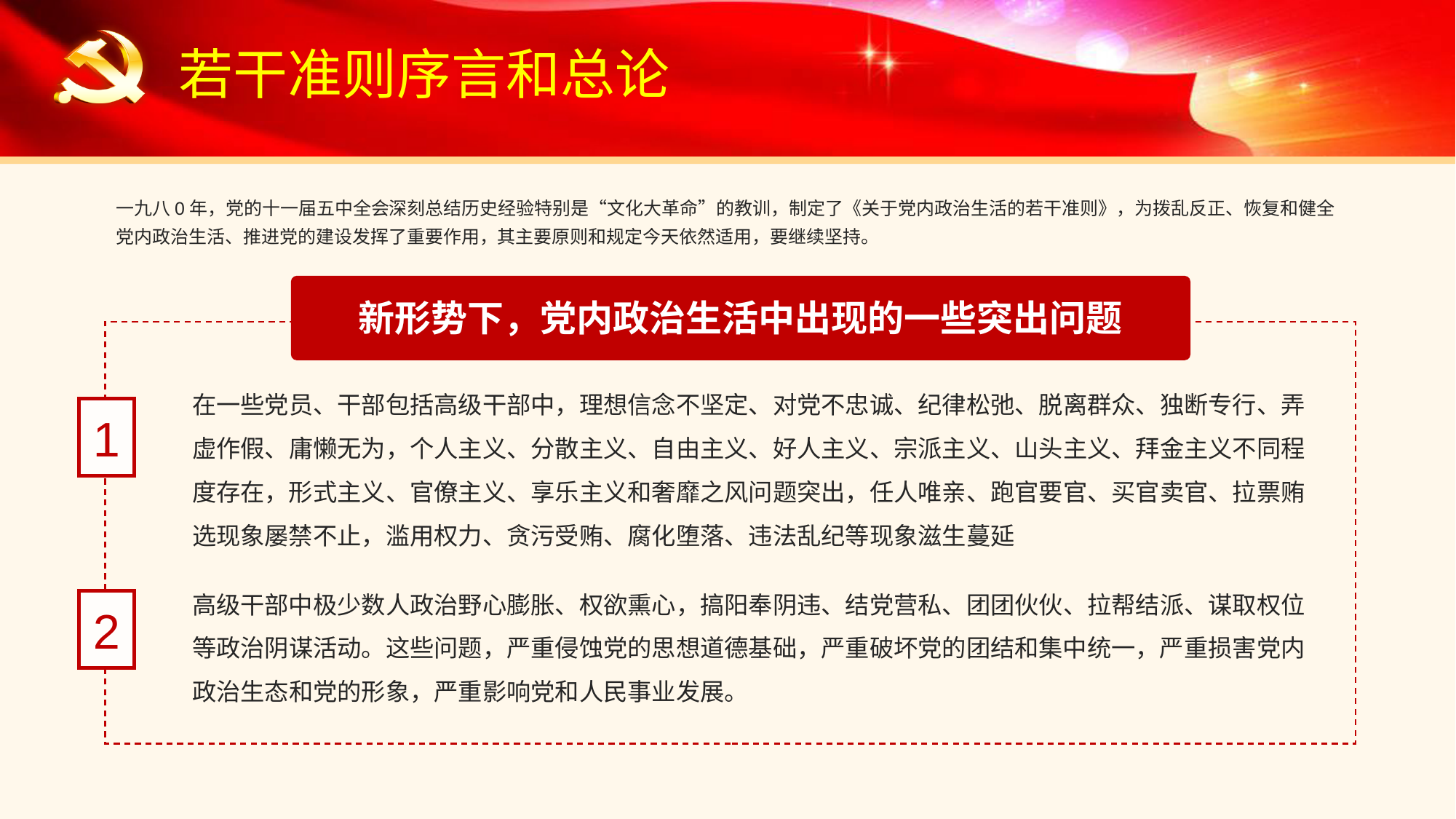

若干准则序言和总论
一九八0年，党的十一届五中全会深刻总结历史经验特别是“文化大革命”的教训，制定了《关于党内政治生活的若干准则》，为拨乱反正、恢复和健全党内政治生活、推进党的建设发挥了重要作用，其主要原则和规定今天依然适用，要继续坚持。

新形势下，党内政治生活中出现的一些突出问题

在一些党员、干部包括高级干部中，理想信念不坚定、对党不忠诚、纪律松弛、脱离群众、独断专行、弄虚作假、庸懒无为，个人主义、分散主义、自由主义、好人主义、宗派主义、山头主义、拜金主义不同程度存在，形式主义、官僚主义、享乐主义和奢靡之风问题突出，任人唯亲、跑官要官、买官卖官、拉票贿选现象屡禁不止，滥用权力、贪污受贿、腐化堕落、违法乱纪等现象滋生蔓延
1
高级干部中极少数人政治野心膨胀、权欲熏心，搞阳奉阴违、结党营私、团团伙伙、拉帮结派、谋取权位等政治阴谋活动。这些问题，严重侵蚀党的思想道德基础，严重破坏党的团结和集中统一，严重损害党内政治生态和党的形象，严重影响党和人民事业发展。
2